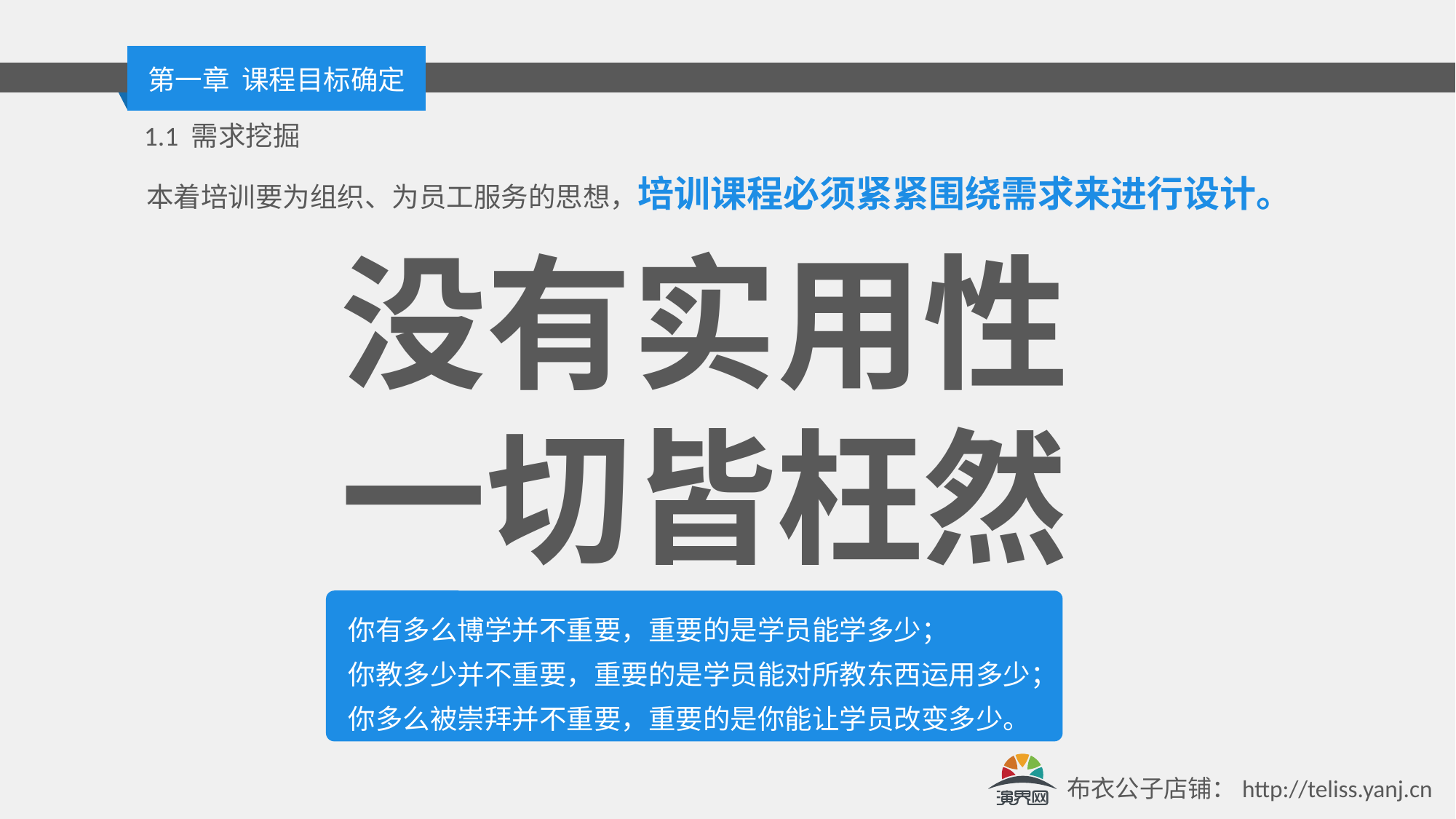

1.1 需求挖掘
本着培训要为组织、为员工服务的思想，培训课程必须紧紧围绕需求来进行设计。
没有实用性
一切皆枉然

你有多么博学并不重要，重要的是学员能学多少；
你教多少并不重要，重要的是学员能对所教东西运用多少；
你多么被崇拜并不重要，重要的是你能让学员改变多少。